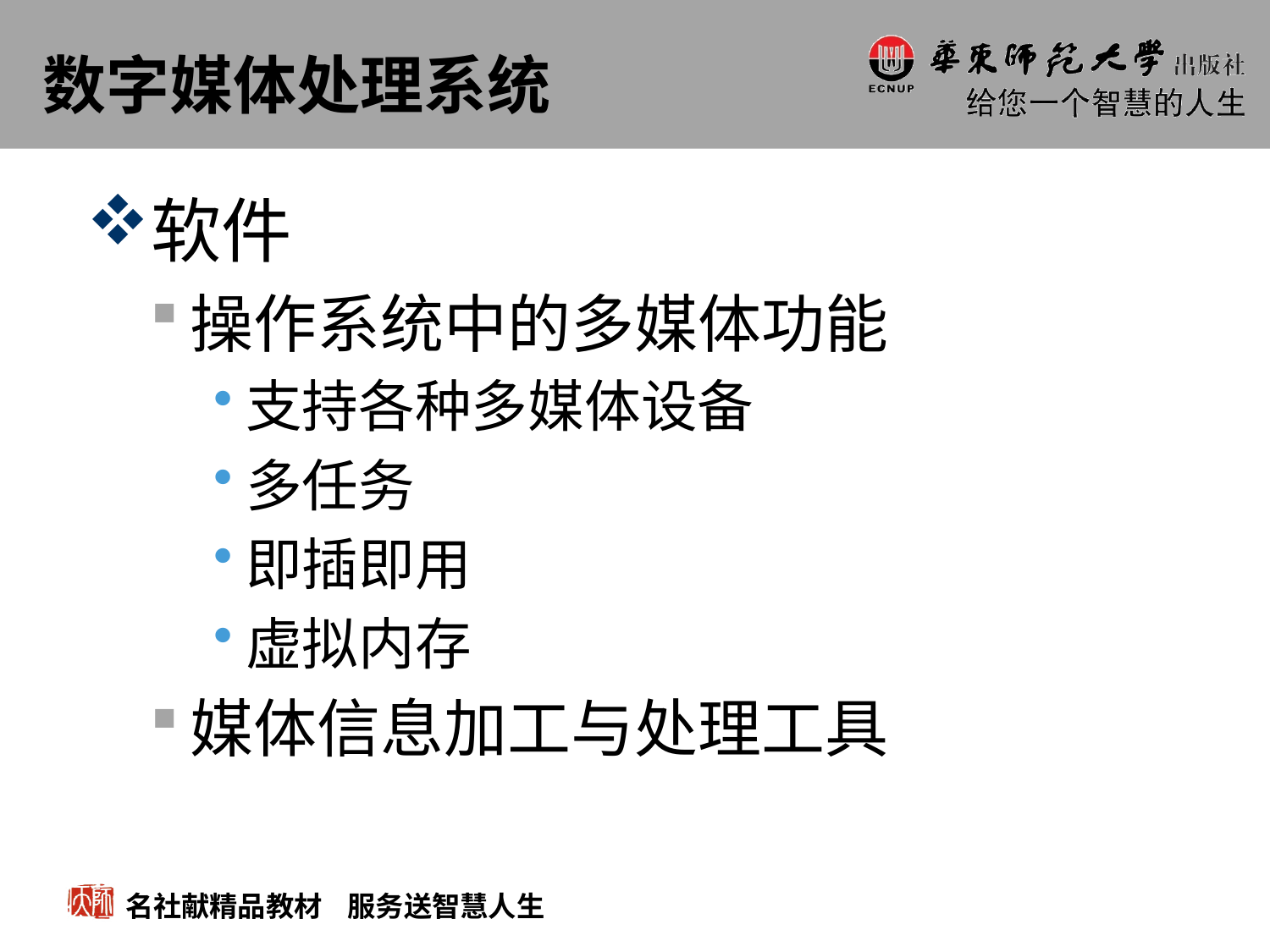

# 数字媒体处理系统
软件
操作系统中的多媒体功能
支持各种多媒体设备
多任务
即插即用
虚拟内存
媒体信息加工与处理工具